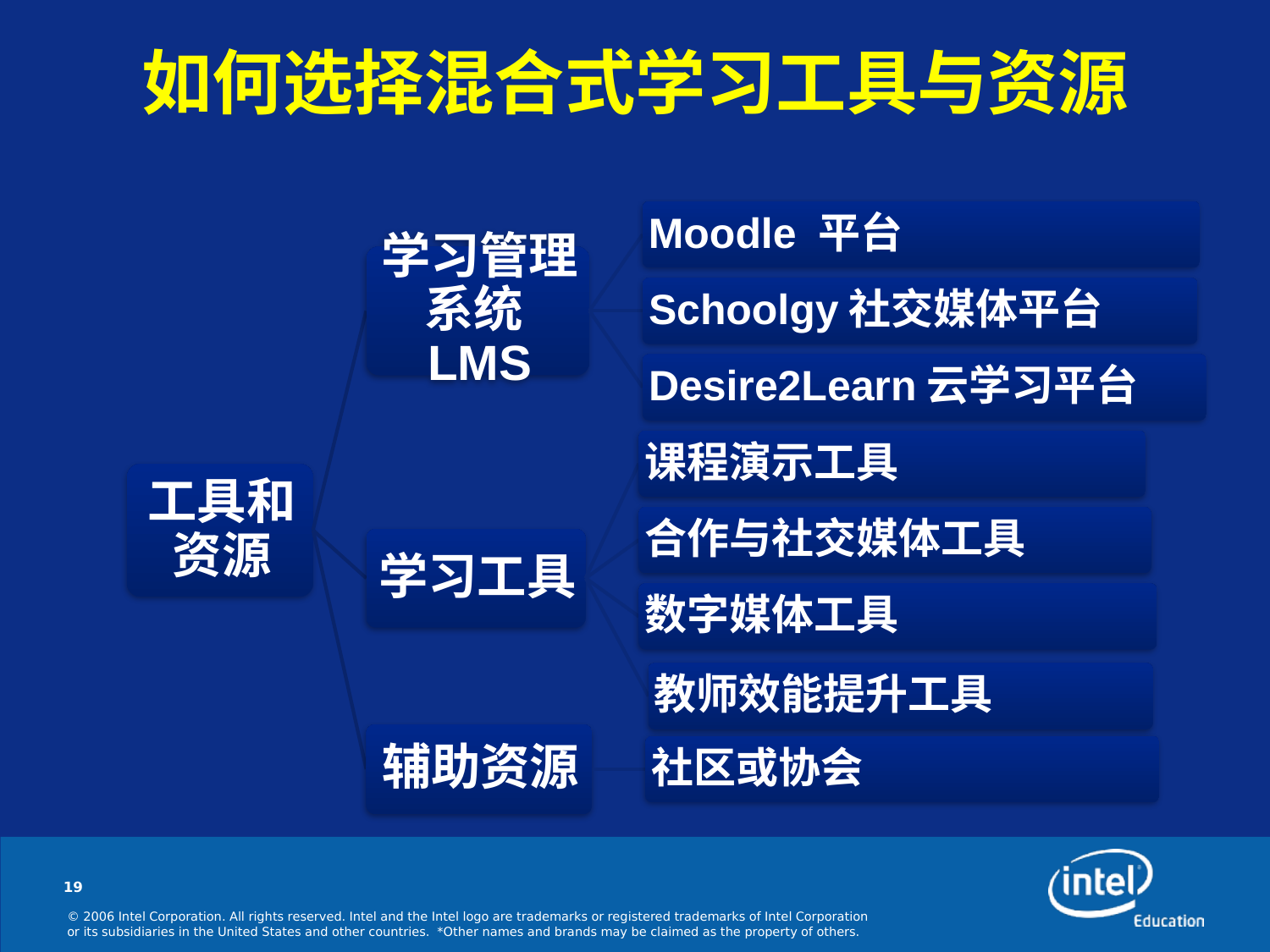

# 如何选择混合式学习工具与资源
工具和资源

学习管理系统LMS

Moodle 平台

Schoolgy社交媒体平台

Desire2Learn云学习平台

学习工具

课程演示工具

合作与社交媒体工具

数字媒体工具

教师效能提升工具

辅助资源

社区或协会
19